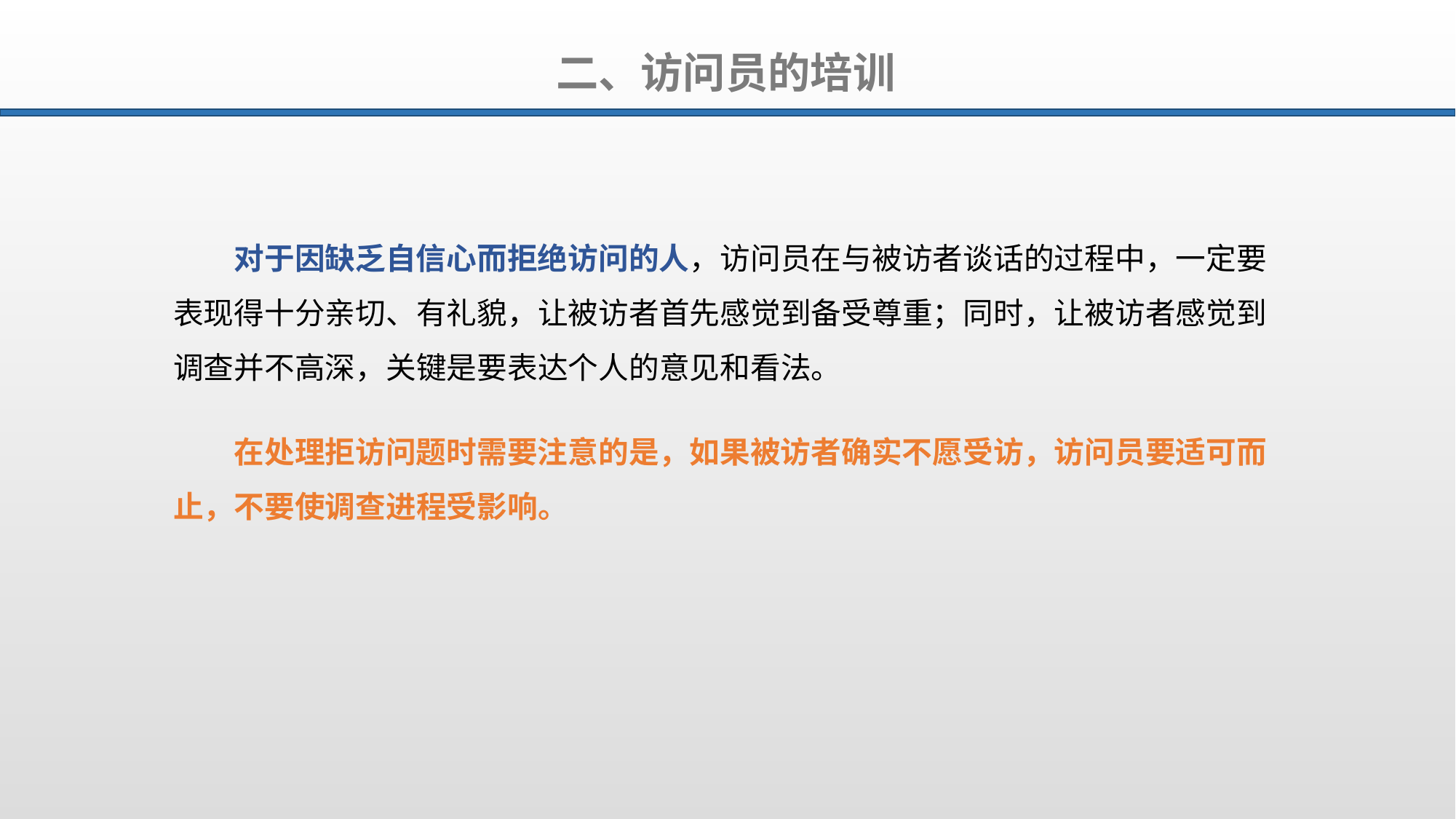

二、访问员的培训

对于因缺乏自信心而拒绝访问的人，访问员在与被访者谈话的过程中，一定要表现得十分亲切、有礼貌，让被访者首先感觉到备受尊重；同时，让被访者感觉到调查并不高深，关键是要表达个人的意见和看法。
在处理拒访问题时需要注意的是，如果被访者确实不愿受访，访问员要适可而止，不要使调查进程受影响。